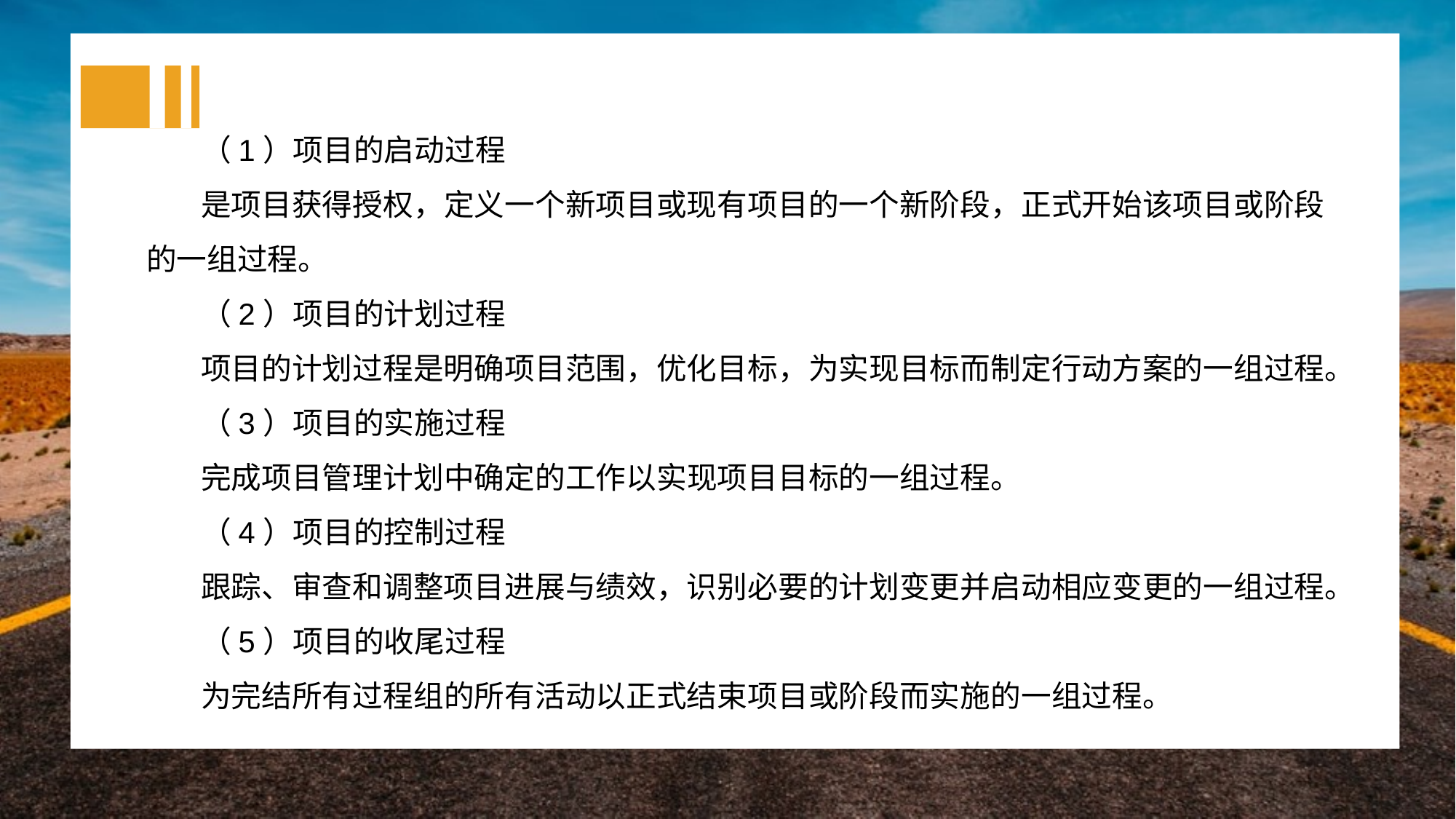

（1）项目的启动过程
是项目获得授权，定义一个新项目或现有项目的一个新阶段，正式开始该项目或阶段的一组过程。
（2）项目的计划过程
项目的计划过程是明确项目范围，优化目标，为实现目标而制定行动方案的一组过程。
（3）项目的实施过程
完成项目管理计划中确定的工作以实现项目目标的一组过程。
（4）项目的控制过程
跟踪、审查和调整项目进展与绩效，识别必要的计划变更并启动相应变更的一组过程。
（5）项目的收尾过程
为完结所有过程组的所有活动以正式结束项目或阶段而实施的一组过程。